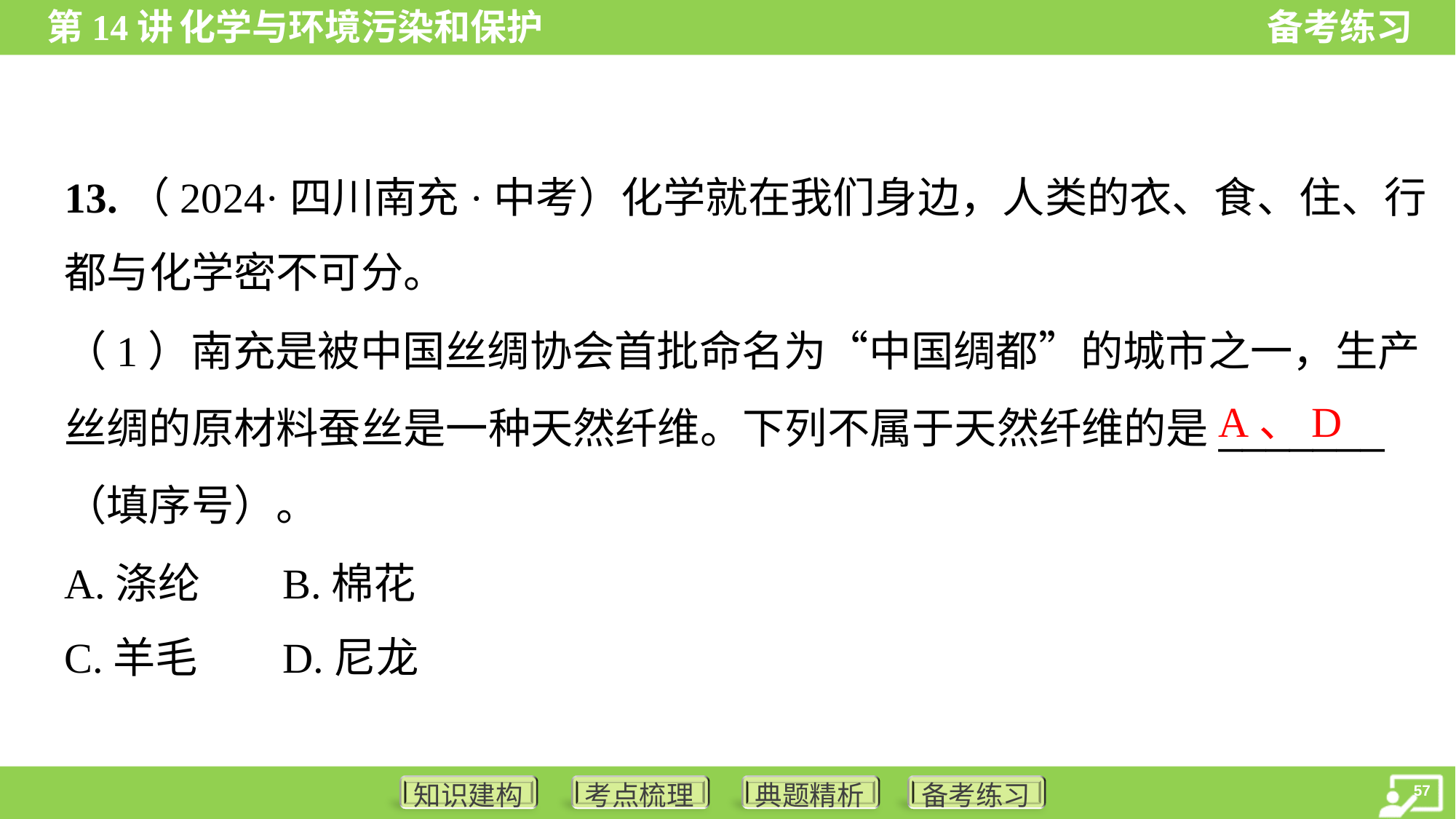

13.（2024·四川南充·中考）化学就在我们身边，人类的衣、食、住、行
都与化学密不可分。
（1）南充是被中国丝绸协会首批命名为“中国绸都”的城市之一，生产
丝绸的原材料蚕丝是一种天然纤维。下列不属于天然纤维的是_______
（填序号）。
A.涤纶 	B.棉花
C.羊毛 	D.尼龙
A、D